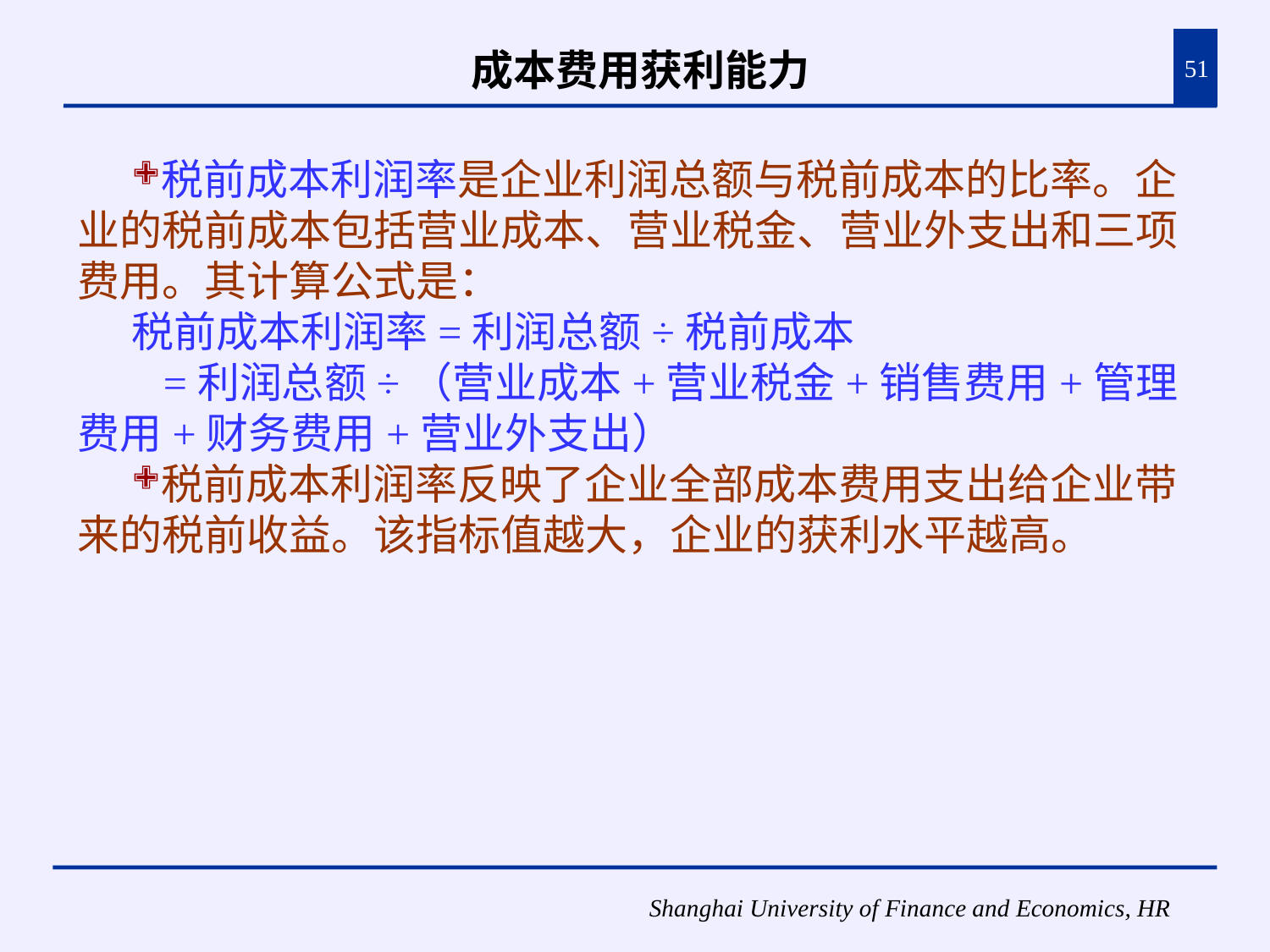

# 成本费用获利能力
51
税前成本利润率是企业利润总额与税前成本的比率。企业的税前成本包括营业成本、营业税金、营业外支出和三项费用。其计算公式是：
税前成本利润率=利润总额÷税前成本
   =利润总额÷（营业成本+营业税金+销售费用+管理费用+财务费用+营业外支出）
税前成本利润率反映了企业全部成本费用支出给企业带来的税前收益。该指标值越大，企业的获利水平越高。